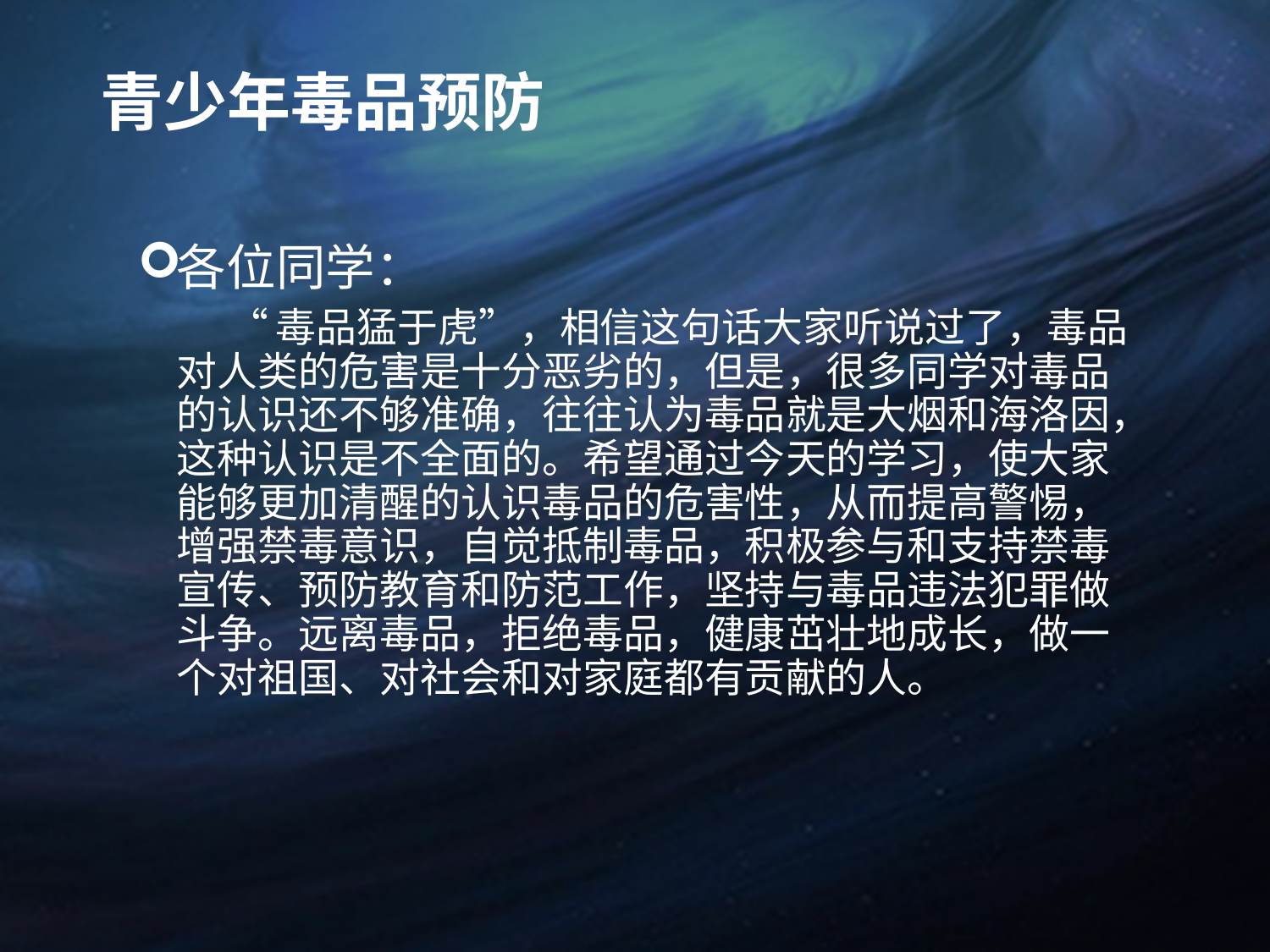

# 青少年毒品预防
各位同学：
          “毒品猛于虎”，相信这句话大家听说过了，毒品对人类的危害是十分恶劣的，但是，很多同学对毒品的认识还不够准确，往往认为毒品就是大烟和海洛因，这种认识是不全面的。希望通过今天的学习，使大家能够更加清醒的认识毒品的危害性，从而提高警惕，增强禁毒意识，自觉抵制毒品，积极参与和支持禁毒宣传、预防教育和防范工作，坚持与毒品违法犯罪做斗争。远离毒品，拒绝毒品，健康茁壮地成长，做一个对祖国、对社会和对家庭都有贡献的人。
3